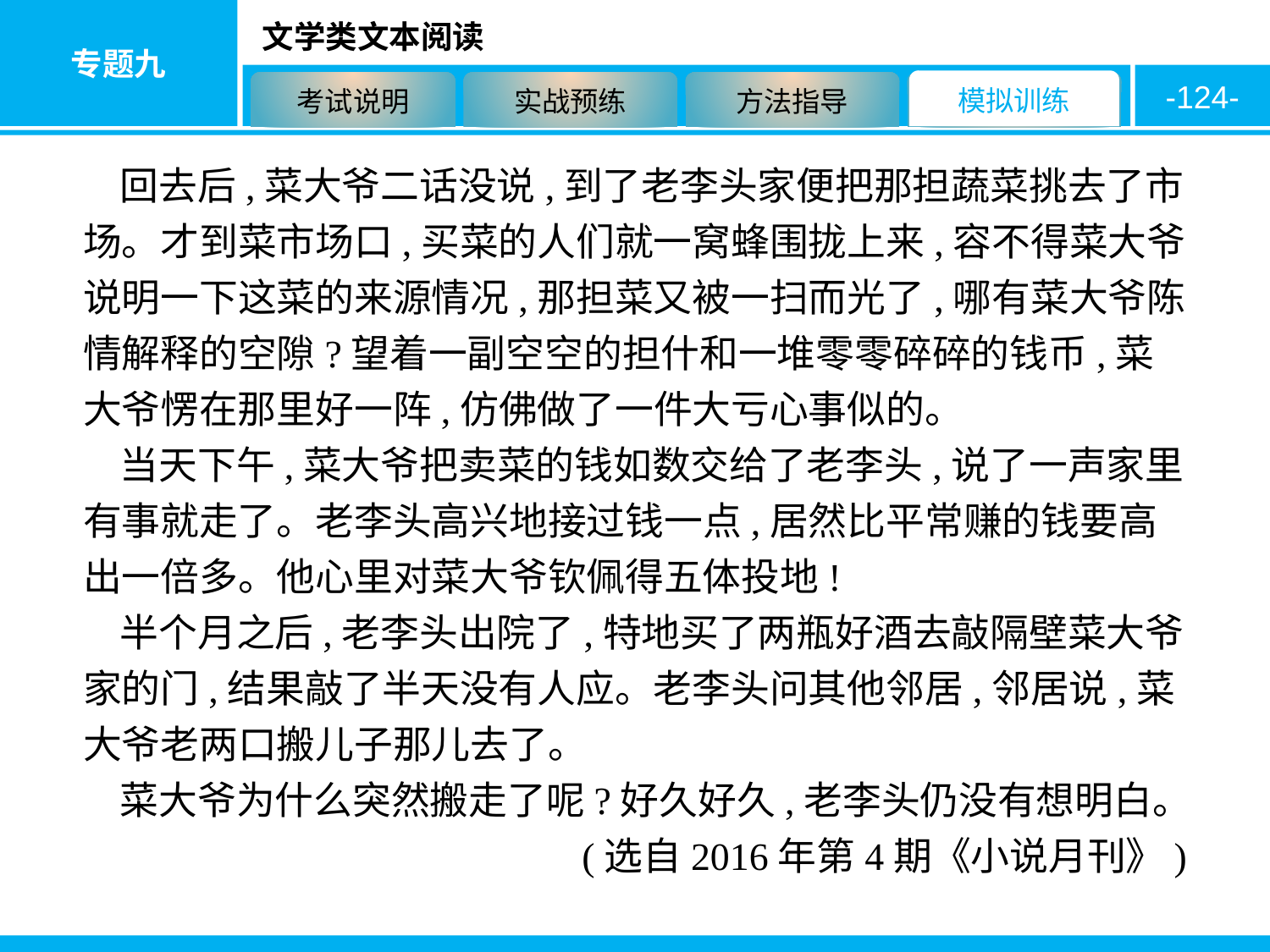

-124-
回去后,菜大爷二话没说,到了老李头家便把那担蔬菜挑去了市场。才到菜市场口,买菜的人们就一窝蜂围拢上来,容不得菜大爷说明一下这菜的来源情况,那担菜又被一扫而光了,哪有菜大爷陈情解释的空隙?望着一副空空的担什和一堆零零碎碎的钱币,菜大爷愣在那里好一阵,仿佛做了一件大亏心事似的。
当天下午,菜大爷把卖菜的钱如数交给了老李头,说了一声家里有事就走了。老李头高兴地接过钱一点,居然比平常赚的钱要高出一倍多。他心里对菜大爷钦佩得五体投地!
半个月之后,老李头出院了,特地买了两瓶好酒去敲隔壁菜大爷家的门,结果敲了半天没有人应。老李头问其他邻居,邻居说,菜大爷老两口搬儿子那儿去了。
菜大爷为什么突然搬走了呢?好久好久,老李头仍没有想明白。
(选自2016年第4期《小说月刊》)